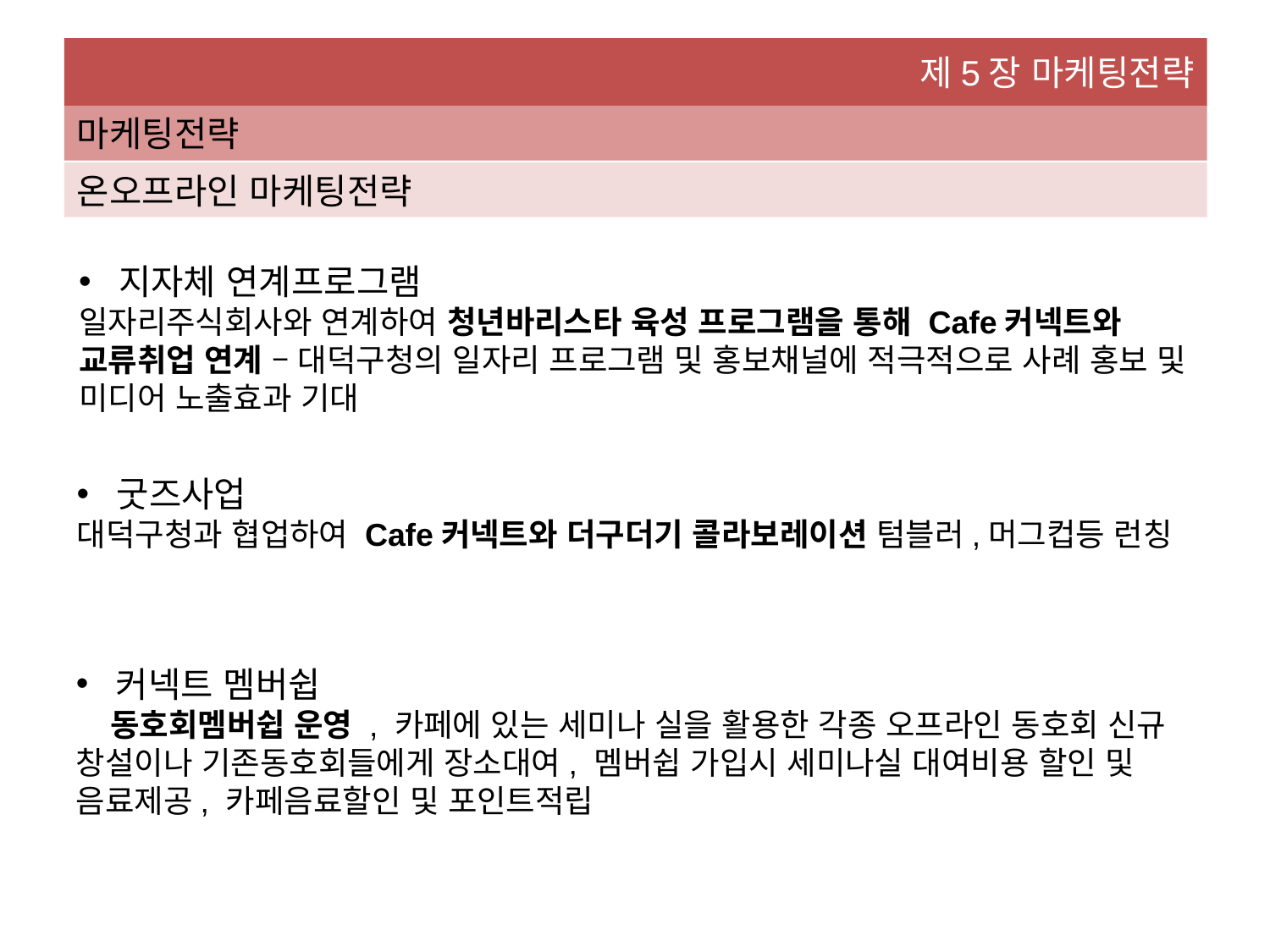

제5장 마케팅전략
마케팅전략
온오프라인 마케팅전략
지자체 연계프로그램
일자리주식회사와 연계하여 청년바리스타 육성 프로그램을 통해 Cafe커넥트와 교류취업 연계 – 대덕구청의 일자리 프로그램 및 홍보채널에 적극적으로 사례 홍보 및 미디어 노출효과 기대
굿즈사업
대덕구청과 협업하여 Cafe커넥트와 더구더기 콜라보레이션 텀블러,머그컵등 런칭
커넥트 멤버쉽
   동호회멤버쉽 운영 , 카페에 있는 세미나 실을 활용한 각종 오프라인 동호회 신규 창설이나 기존동호회들에게 장소대여, 멤버쉽 가입시 세미나실 대여비용 할인 및 음료제공, 카페음료할인 및 포인트적립